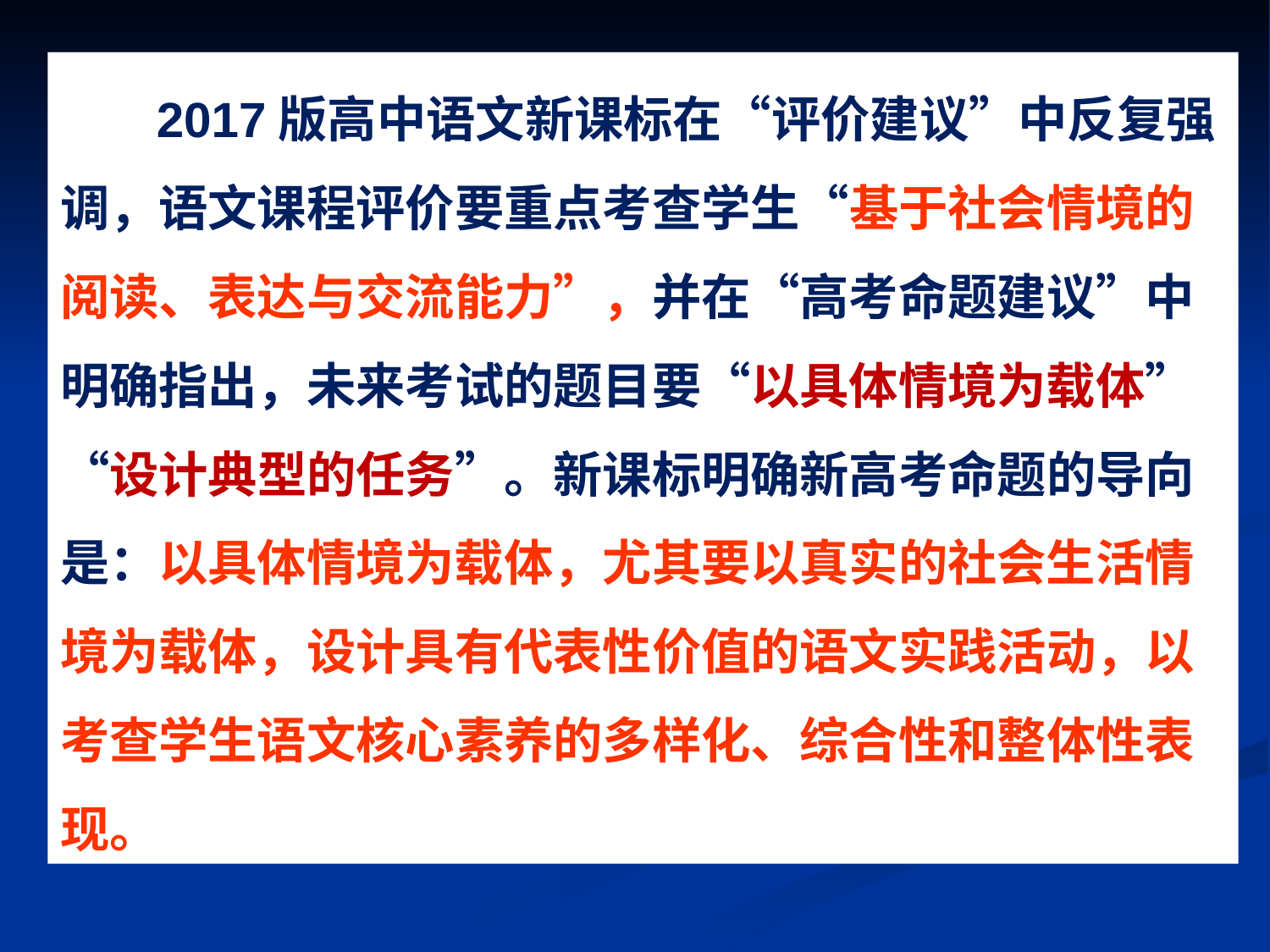

2017版高中语文新课标在“评价建议”中反复强调，语文课程评价要重点考查学生“基于社会情境的阅读、表达与交流能力”，并在“高考命题建议”中明确指出，未来考试的题目要“以具体情境为载体”“设计典型的任务”。新课标明确新高考命题的导向是：以具体情境为载体，尤其要以真实的社会生活情境为载体，设计具有代表性价值的语文实践活动，以考查学生语文核心素养的多样化、综合性和整体性表现。